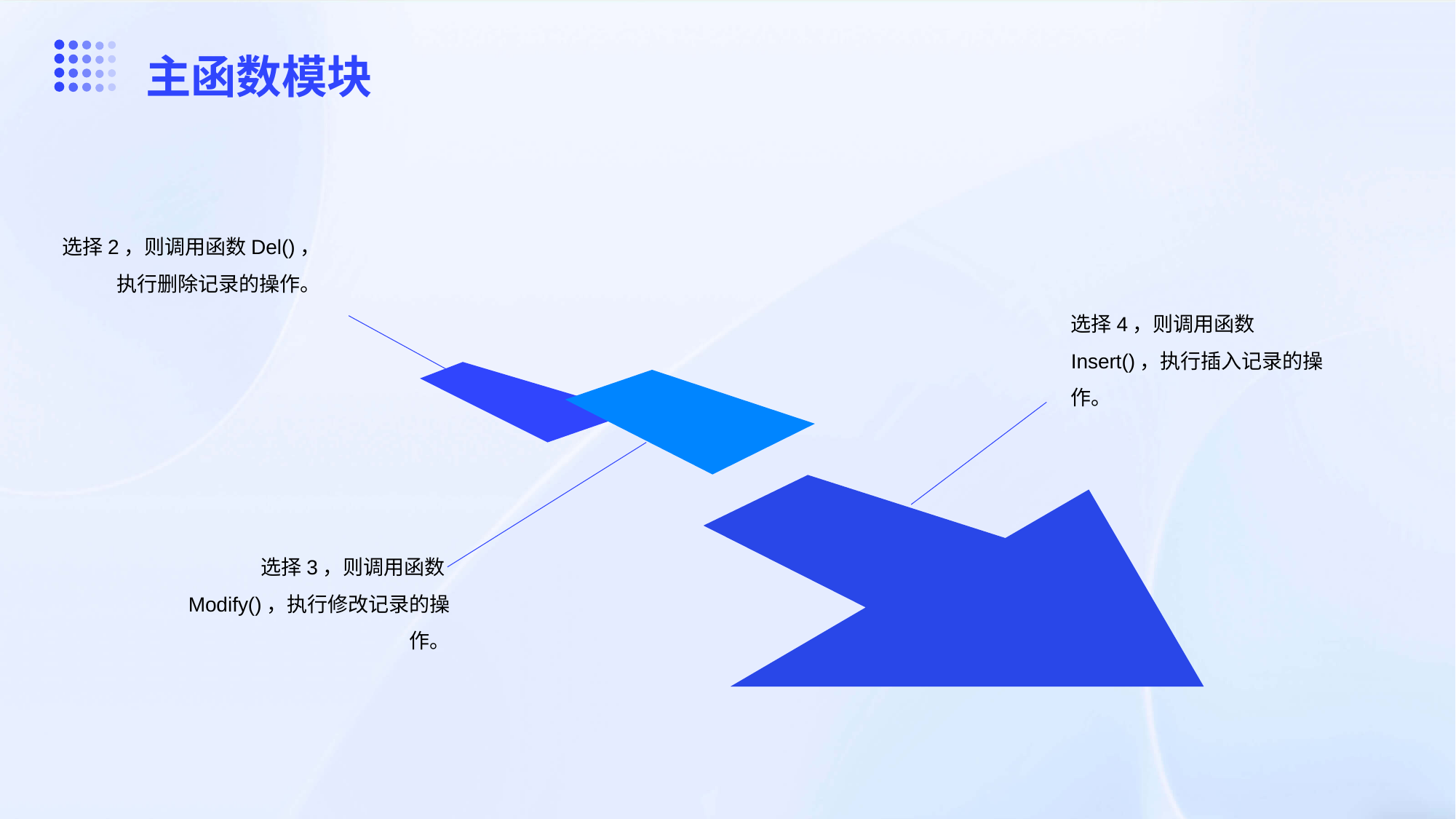

主函数模块

选择2，则调用函数Del()，执行删除记录的操作。
选择4，则调用函数Insert()，执行插入记录的操作。

选择3，则调用函数Modify()，执行修改记录的操作。